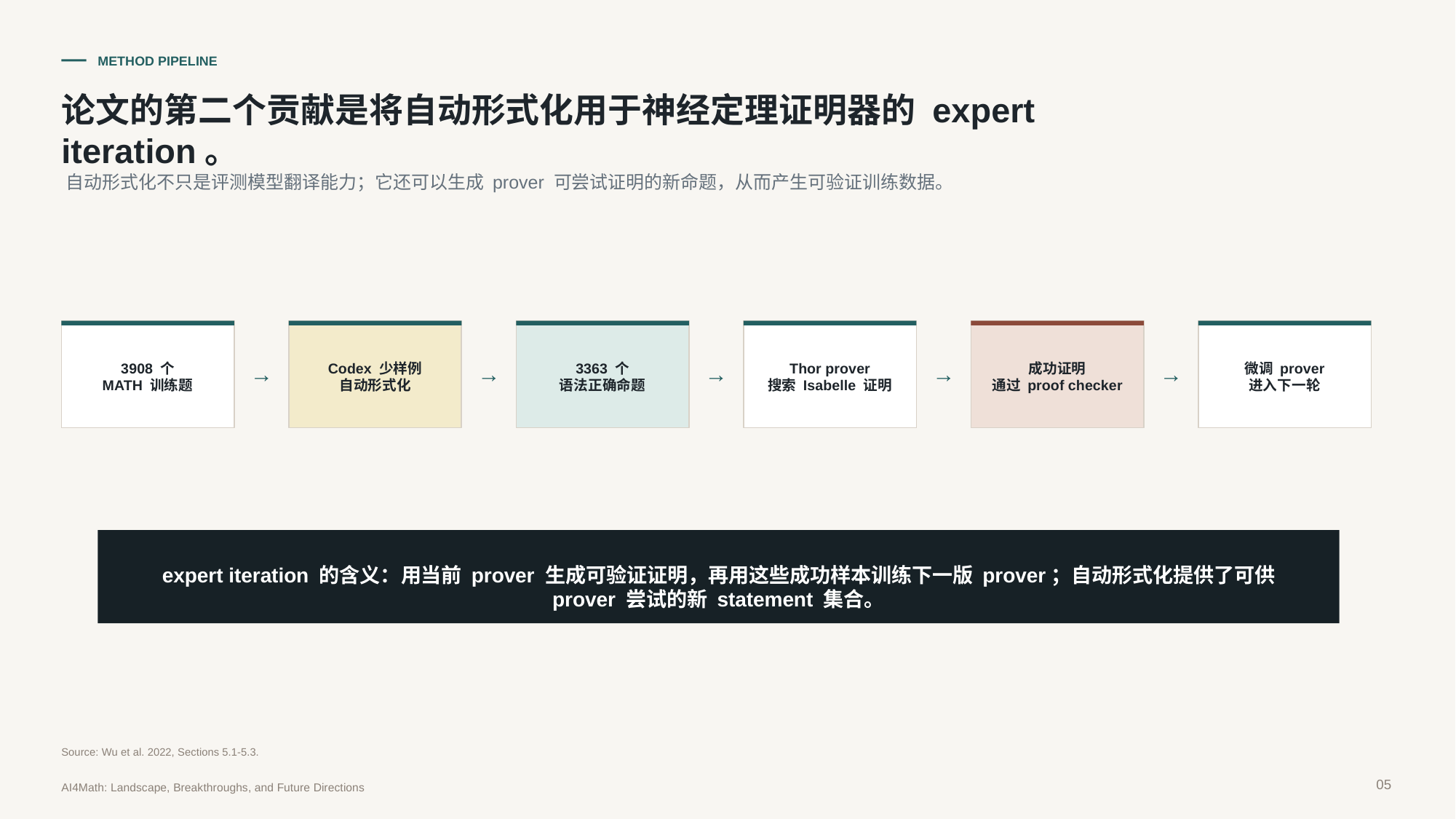

METHOD PIPELINE

论文的第二个贡献是将自动形式化用于神经定理证明器的 expert iteration。
自动形式化不只是评测模型翻译能力；它还可以生成 prover 可尝试证明的新命题，从而产生可验证训练数据。

3908 个
MATH 训练题
Codex 少样例
自动形式化
3363 个
语法正确命题
Thor prover
搜索 Isabelle 证明
成功证明
通过 proof checker
微调 prover
进入下一轮
→
→
→
→
→

expert iteration 的含义：用当前 prover 生成可验证证明，再用这些成功样本训练下一版 prover；自动形式化提供了可供 prover 尝试的新 statement 集合。
Source: Wu et al. 2022, Sections 5.1-5.3.
05
AI4Math: Landscape, Breakthroughs, and Future Directions